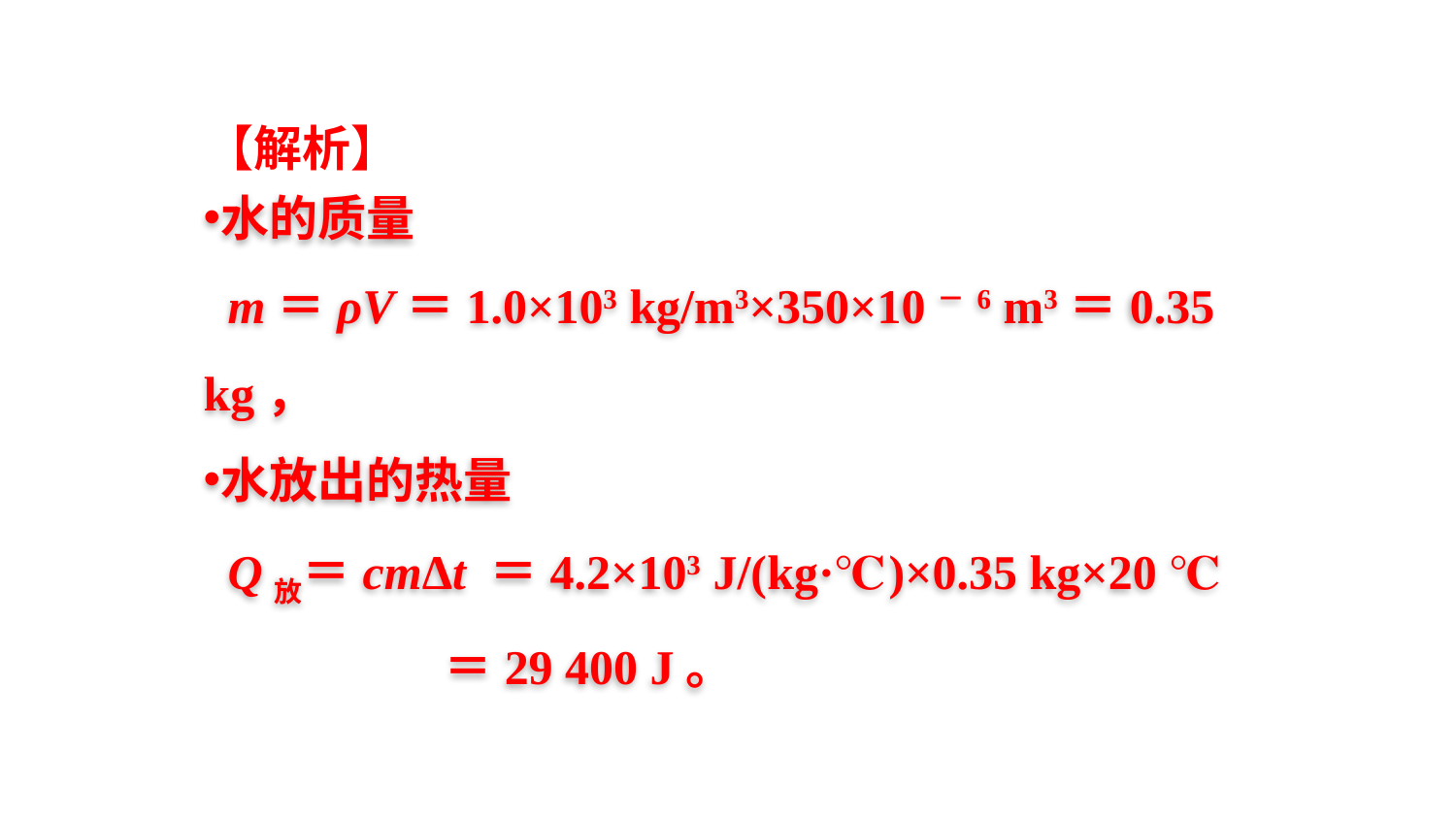

【解析】
水的质量
  m＝ρV＝1.0×103 kg/m3×350×10－6 m3＝0.35 kg，
水放出的热量
  Q放＝cmΔt ＝4.2×103 J/(kg·℃)×0.35 kg×20 ℃
                     ＝29 400 J。